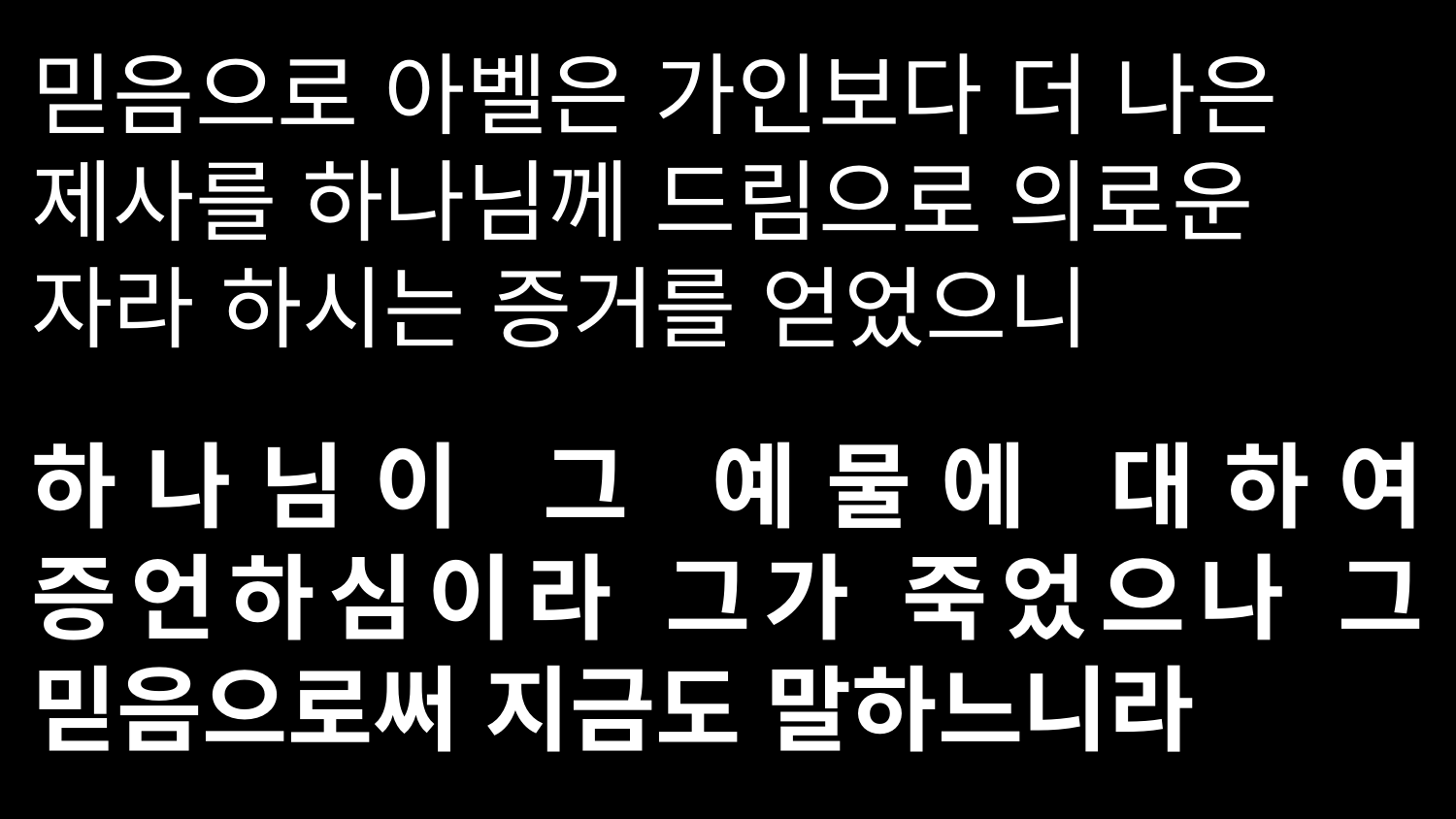

믿음으로 아벨은 가인보다 더 나은 제사를 하나님께 드림으로 의로운 자라 하시는 증거를 얻었으니
하나님이 그 예물에 대하여 증언하심이라 그가 죽었으나 그 믿음으로써 지금도 말하느니라